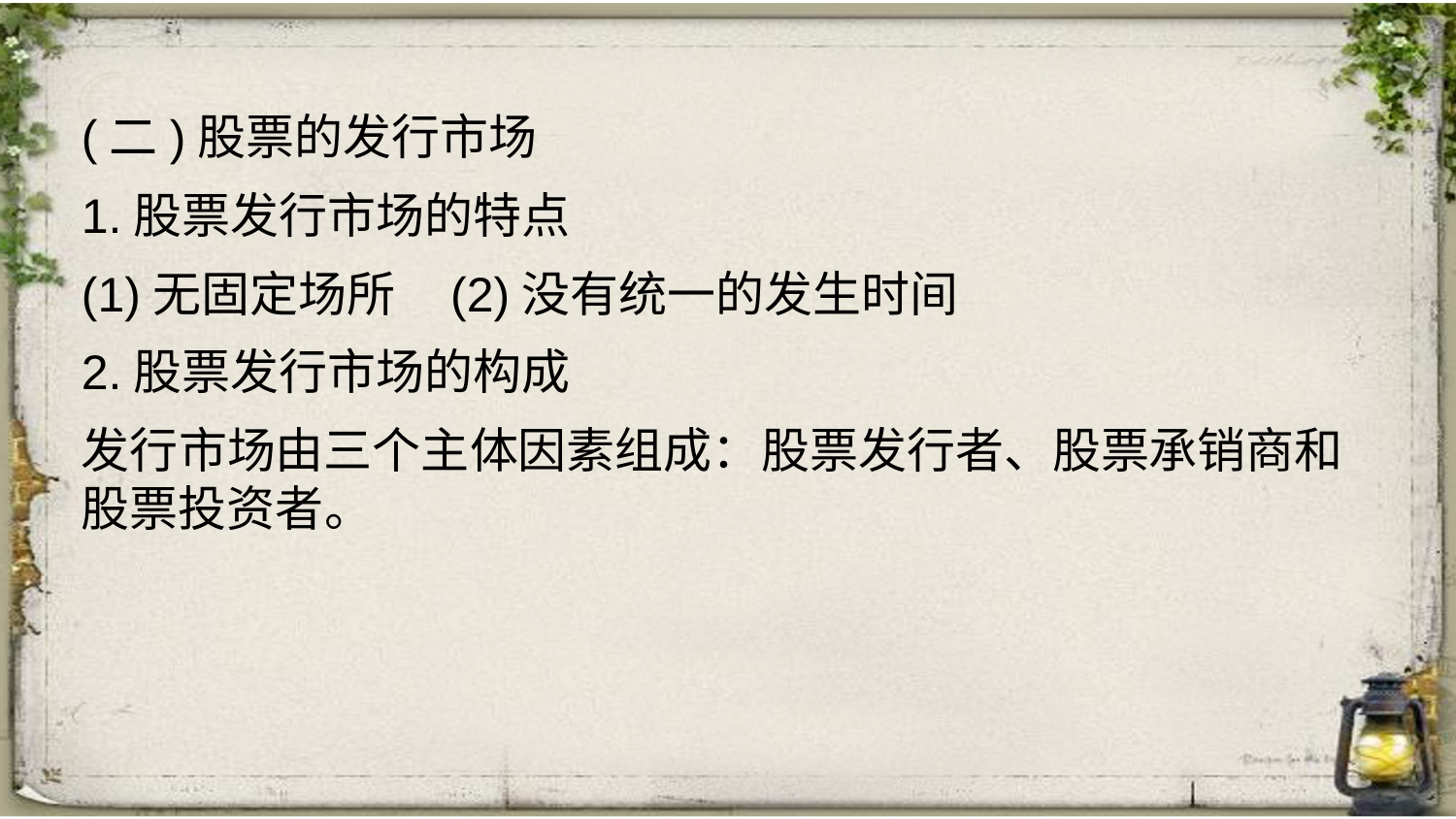

(二)股票的发行市场
1.股票发行市场的特点
(1)无固定场所    (2)没有统一的发生时间
2.股票发行市场的构成
发行市场由三个主体因素组成：股票发行者、股票承销商和股票投资者。